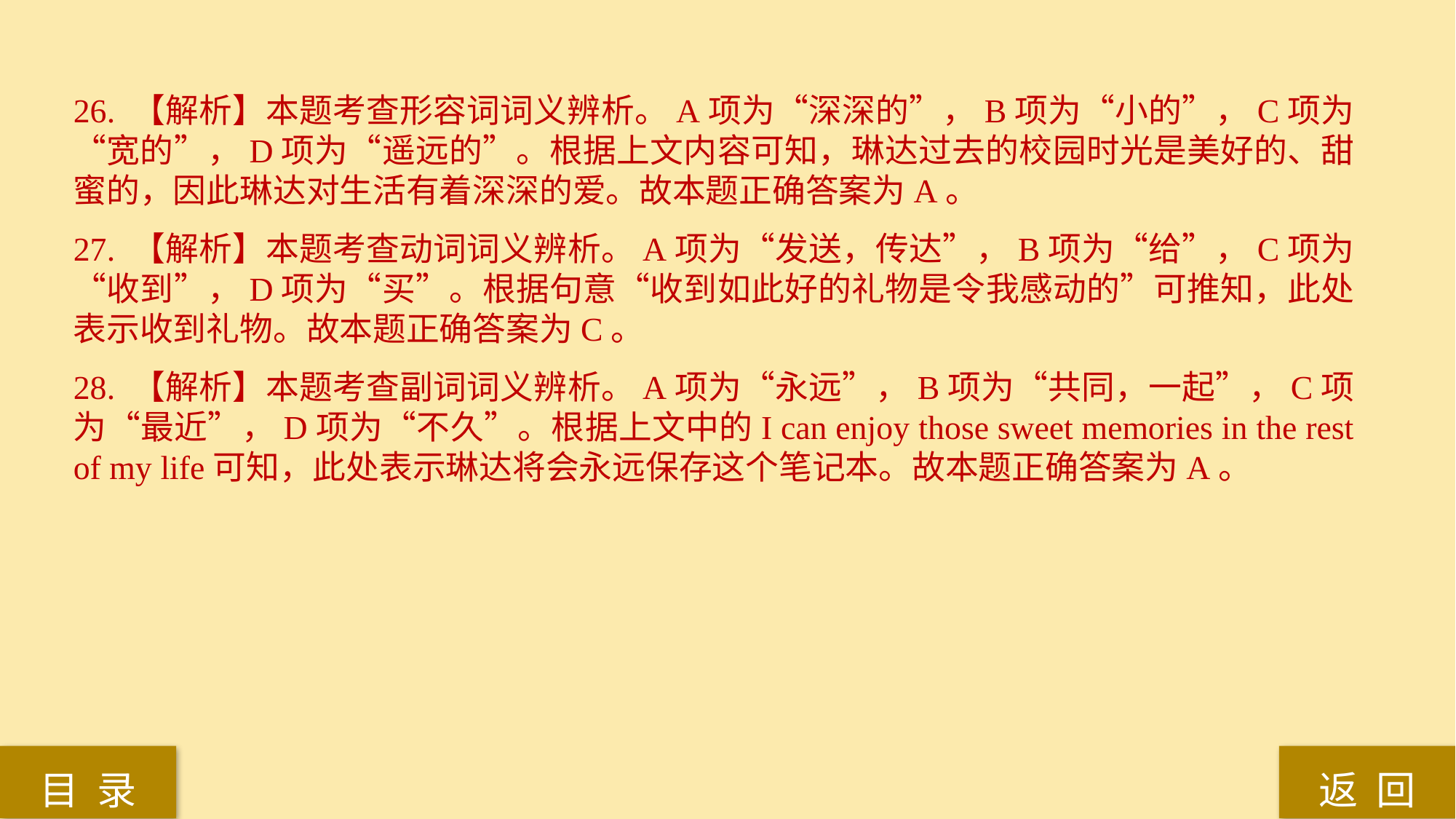

26. 【解析】本题考查形容词词义辨析。A项为“深深的”，B项为“小的”，C项为“宽的”，D项为“遥远的”。根据上文内容可知，琳达过去的校园时光是美好的、甜蜜的，因此琳达对生活有着深深的爱。故本题正确答案为A。
27. 【解析】本题考查动词词义辨析。A项为“发送，传达”，B项为“给”，C项为“收到”，D项为“买”。根据句意“收到如此好的礼物是令我感动的”可推知，此处表示收到礼物。故本题正确答案为C。
28. 【解析】本题考查副词词义辨析。A项为“永远”，B项为“共同，一起”，C项为“最近”，D项为“不久”。根据上文中的I can enjoy those sweet memories in the rest of my life可知，此处表示琳达将会永远保存这个笔记本。故本题正确答案为A。
返  回